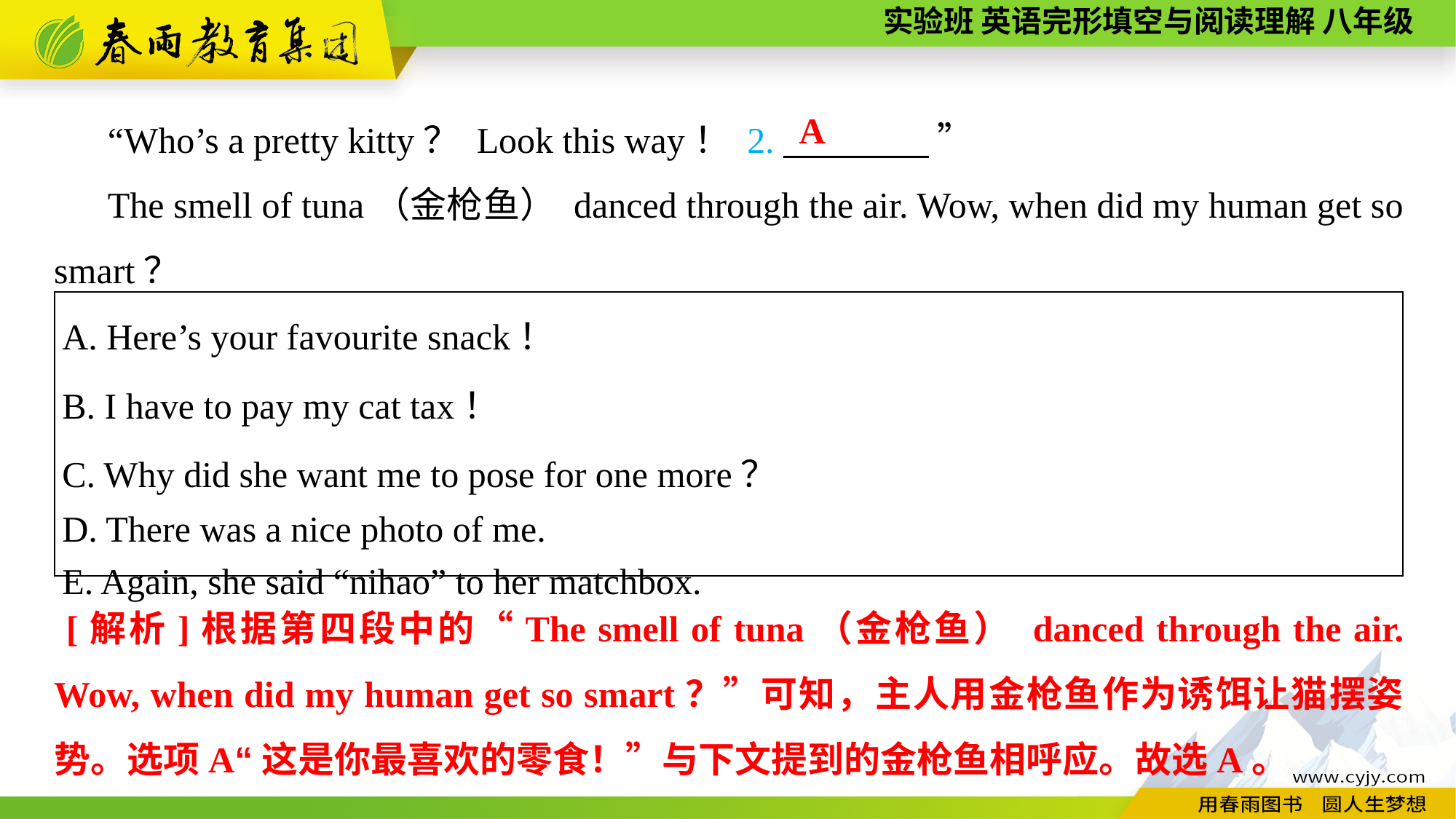

“Who’s a pretty kitty？ Look this way！ 2.　　　　 ”
The smell of tuna（金枪鱼） danced through the air. Wow, when did my human get so smart？
A
| A. Here’s your favourite snack！ B. I have to pay my cat tax！ C. Why did she want me to pose for one more？ D. There was a nice photo of me. E. Again, she said “nihao” to her matchbox. |
| --- |
 [解析]根据第四段中的“The smell of tuna（金枪鱼） danced through the air. Wow, when did my human get so smart？”可知，主人用金枪鱼作为诱饵让猫摆姿势。选项A“这是你最喜欢的零食！”与下文提到的金枪鱼相呼应。故选A。